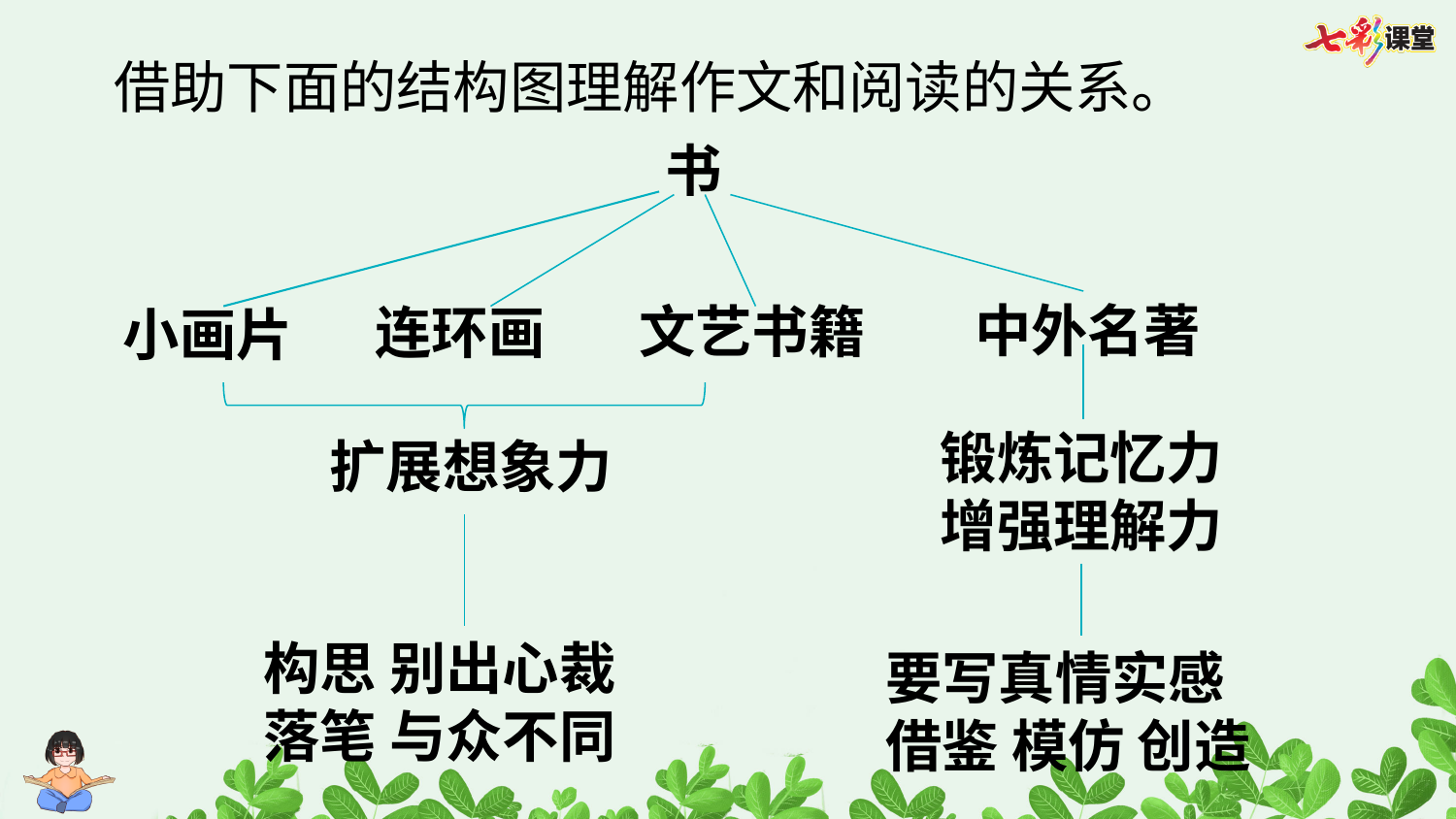

借助下面的结构图理解作文和阅读的关系。
书

中外名著
文艺书籍
连环画
小画片
锻炼记忆力 增强理解力
扩展想象力
构思 别出心裁
落笔 与众不同
要写真情实感
借鉴 模仿 创造